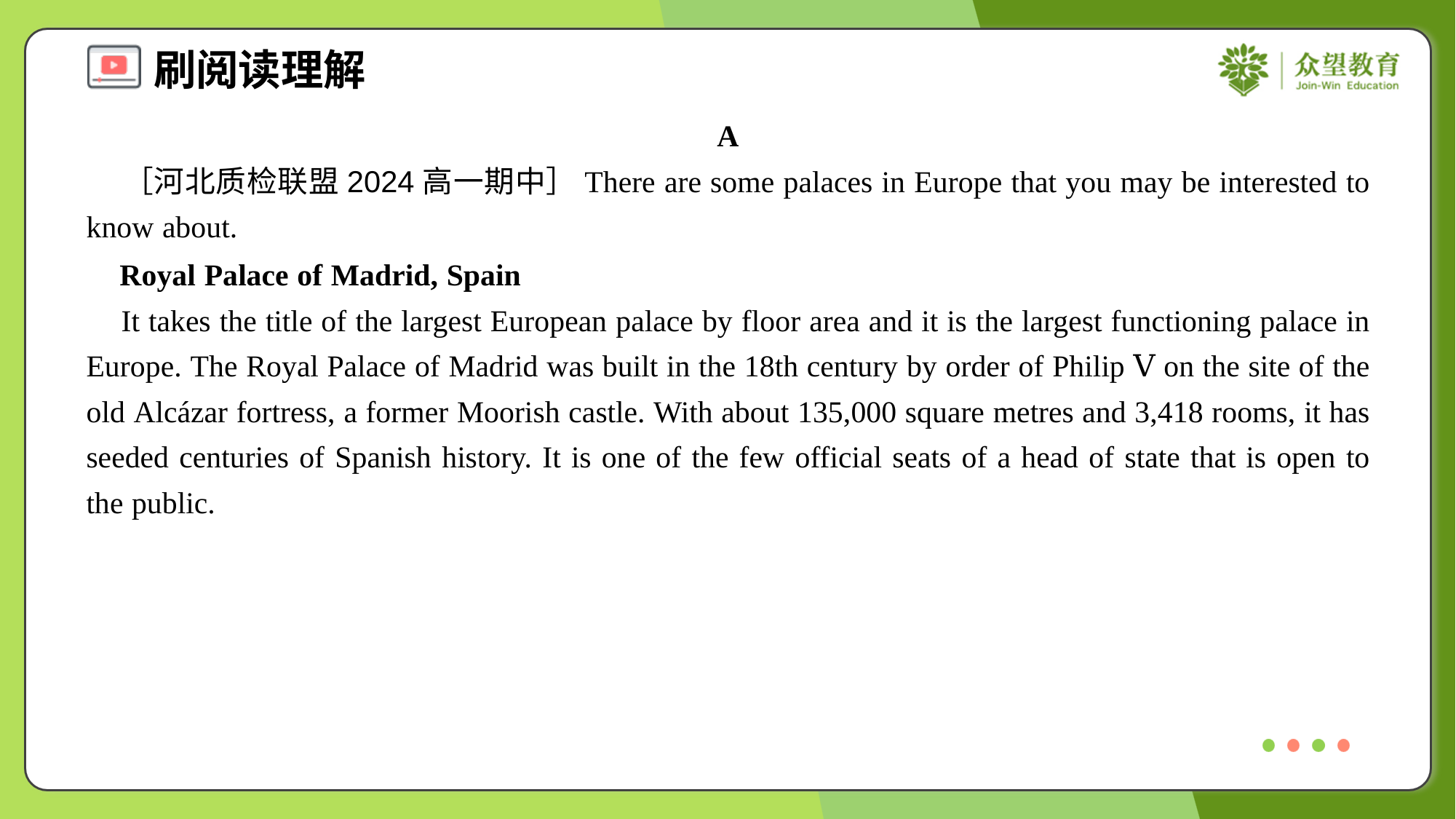

A
    ［河北质检联盟2024高一期中］There are some palaces in Europe that you may be interested to know about.
    Royal Palace of Madrid, Spain
    It takes the title of the largest European palace by floor area and it is the largest functioning palace in Europe. The Royal Palace of Madrid was built in the 18th century by order of Philip Ⅴ on the site of the old Alcázar fortress, a former Moorish castle. With about 135,000 square metres and 3,418 rooms, it has seeded centuries of Spanish history. It is one of the few official seats of a head of state that is open to the public.